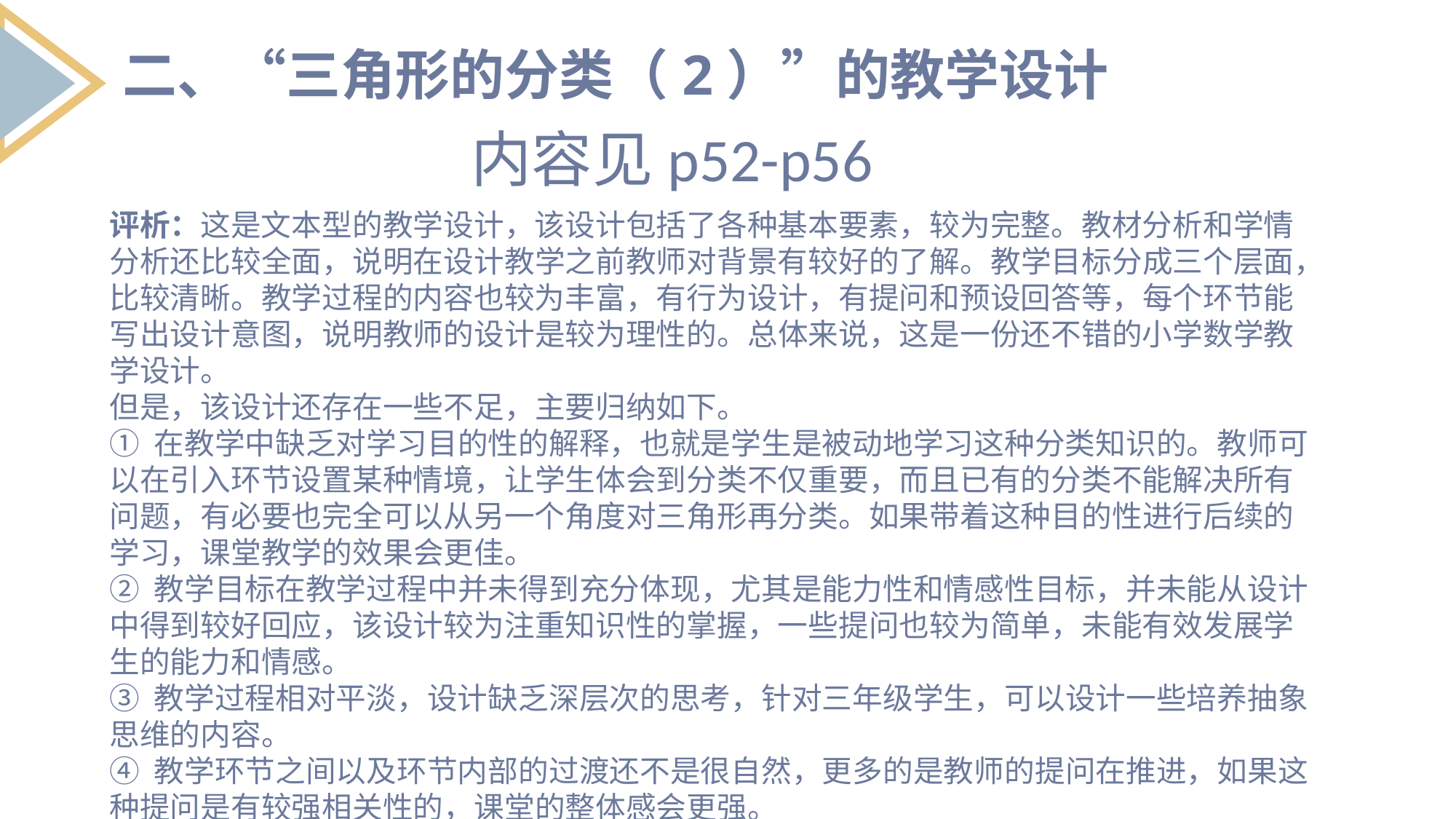

二、“三角形的分类（2）”的教学设计

内容见p52-p56
评析：这是文本型的教学设计，该设计包括了各种基本要素，较为完整。教材分析和学情分析还比较全面，说明在设计教学之前教师对背景有较好的了解。教学目标分成三个层面，比较清晰。教学过程的内容也较为丰富，有行为设计，有提问和预设回答等，每个环节能写出设计意图，说明教师的设计是较为理性的。总体来说，这是一份还不错的小学数学教学设计。
但是，该设计还存在一些不足，主要归纳如下。
① 在教学中缺乏对学习目的性的解释，也就是学生是被动地学习这种分类知识的。教师可以在引入环节设置某种情境，让学生体会到分类不仅重要，而且已有的分类不能解决所有问题，有必要也完全可以从另一个角度对三角形再分类。如果带着这种目的性进行后续的学习，课堂教学的效果会更佳。
② 教学目标在教学过程中并未得到充分体现，尤其是能力性和情感性目标，并未能从设计中得到较好回应，该设计较为注重知识性的掌握，一些提问也较为简单，未能有效发展学生的能力和情感。
③ 教学过程相对平淡，设计缺乏深层次的思考，针对三年级学生，可以设计一些培养抽象思维的内容。
④ 教学环节之间以及环节内部的过渡还不是很自然，更多的是教师的提问在推进，如果这种提问是有较强相关性的，课堂的整体感会更强。
列出要点